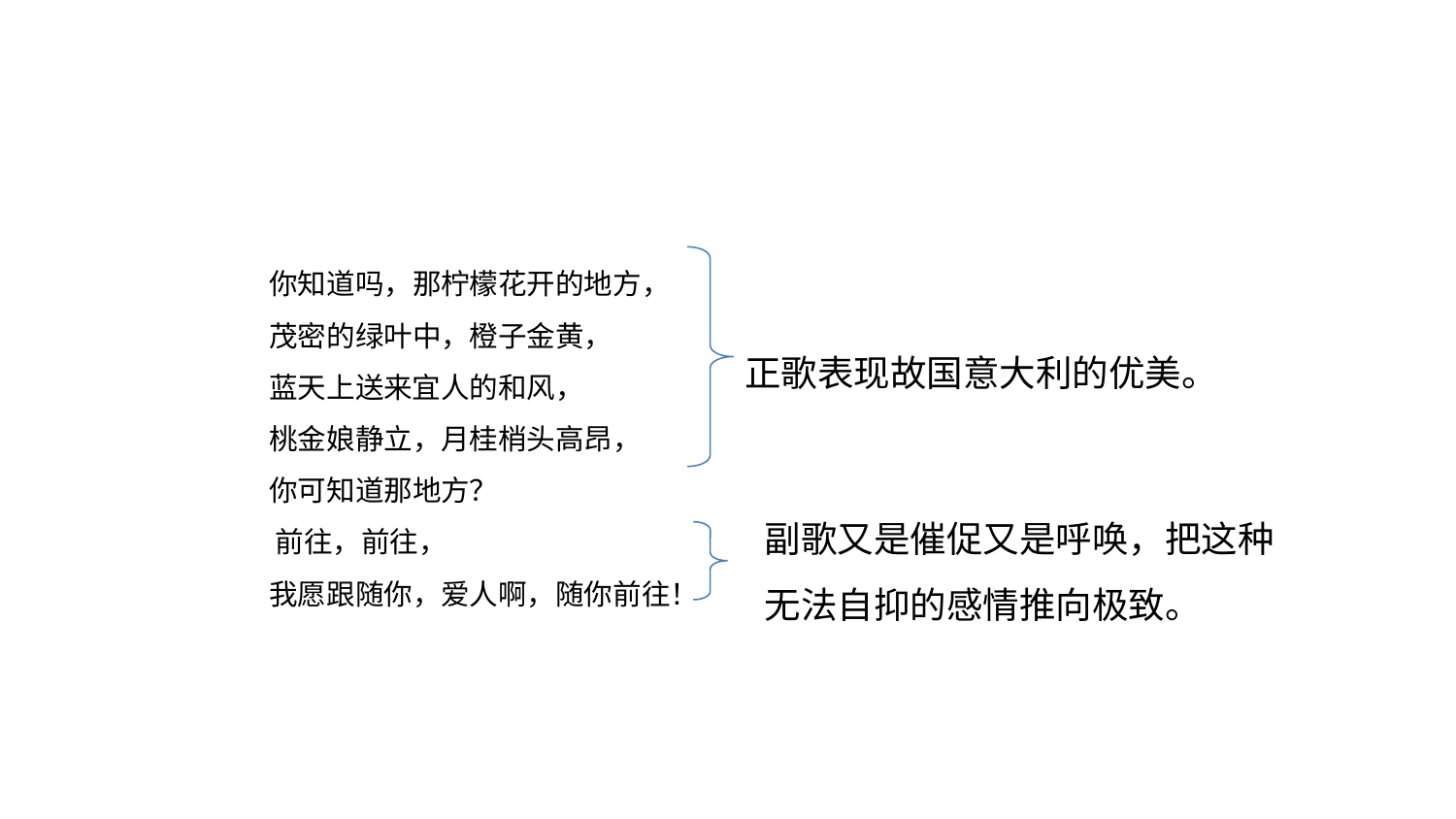

阅读探究
你知道吗，那柠檬花开的地方，
茂密的绿叶中，橙子金黄，
蓝天上送来宜人的和风，
桃金娘静立，月桂梢头高昂，
你可知道那地方？
 前往，前往，
我愿跟随你，爱人啊，随你前往！

正歌表现故国意大利的优美。
副歌又是催促又是呼唤，把这种无法自抑的感情推向极致。